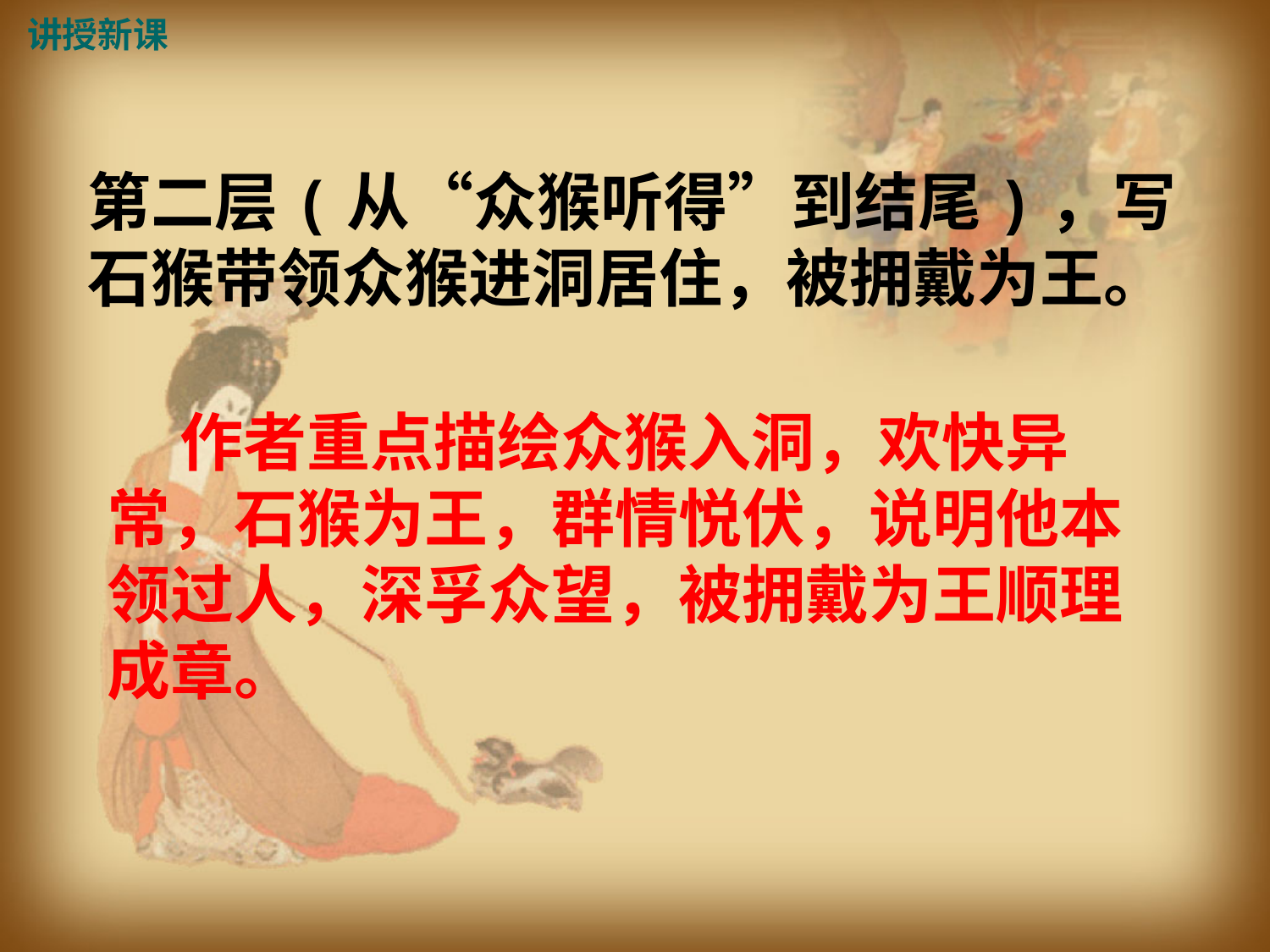

讲授新课
第二层(从“众猴听得”到结尾)，写石猴带领众猴进洞居住，被拥戴为王。
    作者重点描绘众猴入洞，欢快异常，石猴为王，群情悦伏，说明他本领过人，深孚众望，被拥戴为王顺理成章。